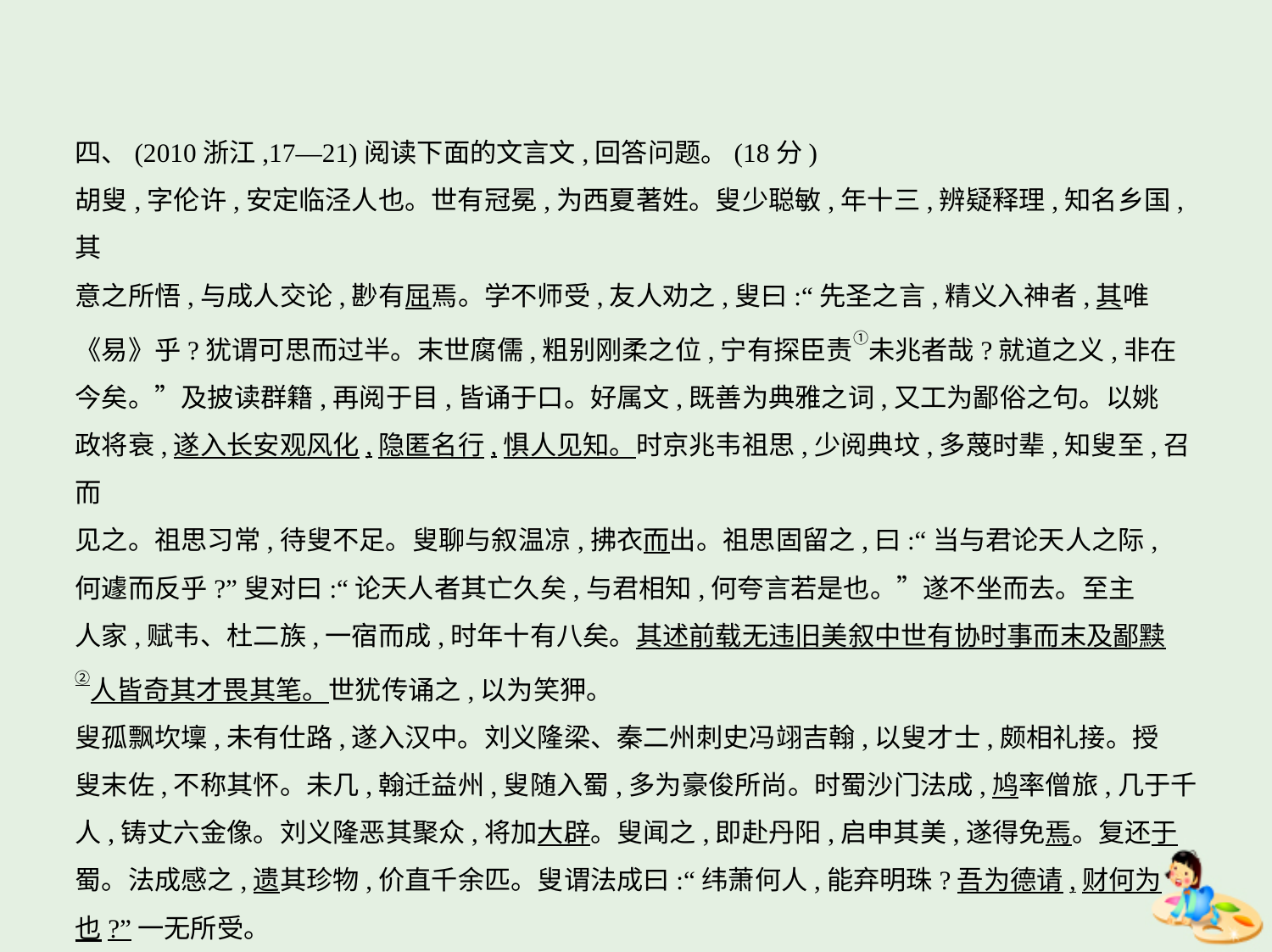

四、(2010浙江,17—21)阅读下面的文言文,回答问题。(18分)
胡叟,字伦许,安定临泾人也。世有冠冕,为西夏著姓。叟少聪敏,年十三,辨疑释理,知名乡国,其
意之所悟,与成人交论,尠有屈焉。学不师受,友人劝之,叟曰:“先圣之言,精义入神者,其唯
《易》乎?犹谓可思而过半。末世腐儒,粗别刚柔之位,宁有探臣责①未兆者哉?就道之义,非在
今矣。”及披读群籍,再阅于目,皆诵于口。好属文,既善为典雅之词,又工为鄙俗之句。以姚
政将衰,遂入长安观风化,隐匿名行,惧人见知。时京兆韦祖思,少阅典坟,多蔑时辈,知叟至,召而
见之。祖思习常,待叟不足。叟聊与叙温凉,拂衣而出。祖思固留之,曰:“当与君论天人之际,
何遽而反乎?”叟对曰:“论天人者其亡久矣,与君相知,何夸言若是也。”遂不坐而去。至主
人家,赋韦、杜二族,一宿而成,时年十有八矣。其述前载无违旧美叙中世有协时事而末及鄙黩
②人皆奇其才畏其笔。世犹传诵之,以为笑狎。
叟孤飘坎壈,未有仕路,遂入汉中。刘义隆梁、秦二州刺史冯翊吉翰,以叟才士,颇相礼接。授
叟末佐,不称其怀。未几,翰迁益州,叟随入蜀,多为豪俊所尚。时蜀沙门法成,鸠率僧旅,几于千
人,铸丈六金像。刘义隆恶其聚众,将加大辟。叟闻之,即赴丹阳,启申其美,遂得免焉。复还于
蜀。法成感之,遗其珍物,价直千余匹。叟谓法成曰:“纬萧何人,能弃明珠?吾为德请,财何为
也?”一无所受。
(节选自《魏书·胡叟传》)
[注]　①探臣责:探索深奥的道理。②鄙黩:轻贱侮慢。